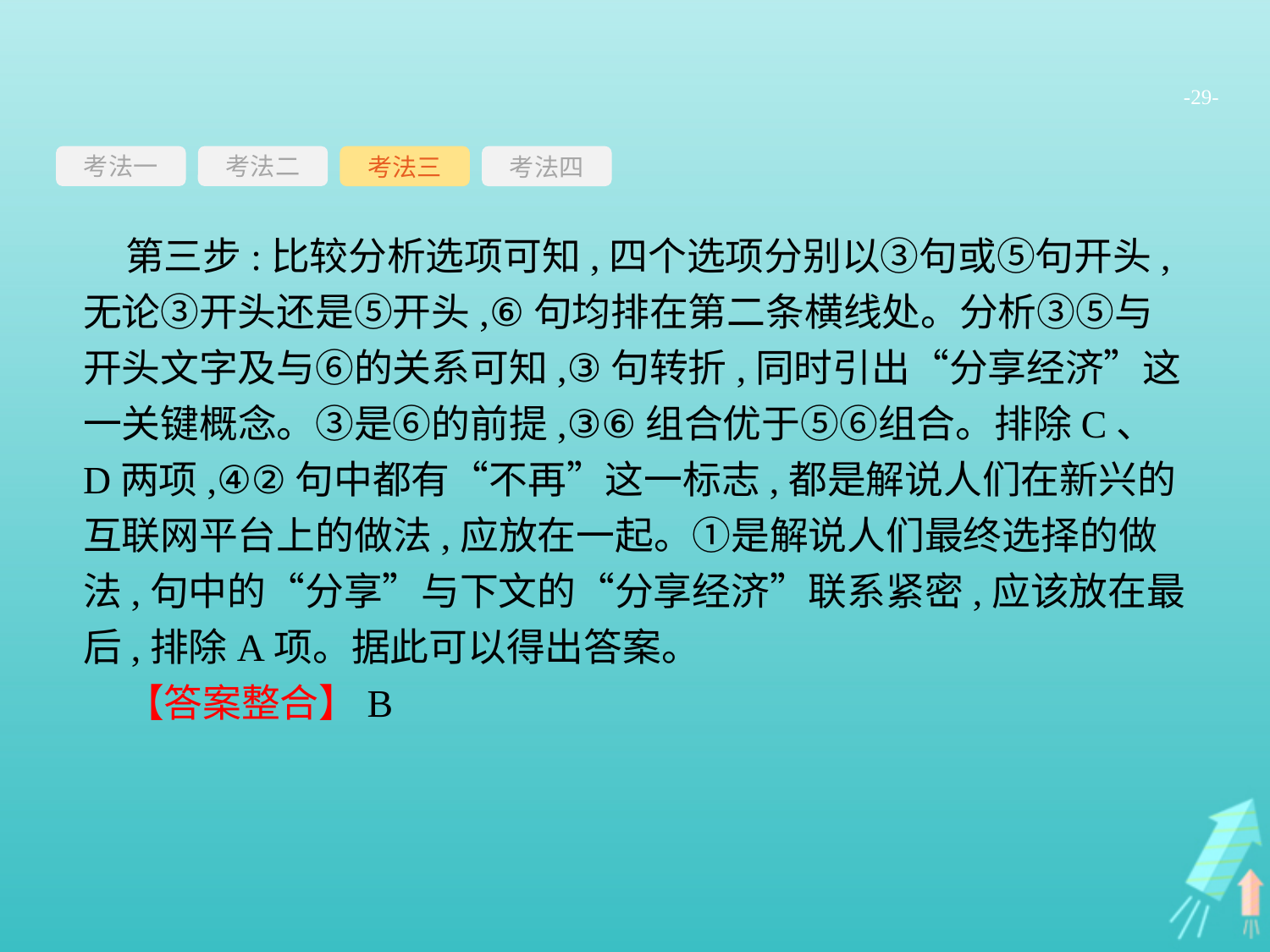

-29-
考法一
考法三
考法四
考法二
第三步:比较分析选项可知,四个选项分别以③句或⑤句开头,无论③开头还是⑤开头,⑥句均排在第二条横线处。分析③⑤与开头文字及与⑥的关系可知,③句转折,同时引出“分享经济”这一关键概念。③是⑥的前提,③⑥组合优于⑤⑥组合。排除C、D两项,④②句中都有“不再”这一标志,都是解说人们在新兴的互联网平台上的做法,应放在一起。①是解说人们最终选择的做法,句中的“分享”与下文的“分享经济”联系紧密,应该放在最后,排除A项。据此可以得出答案。
【答案整合】B